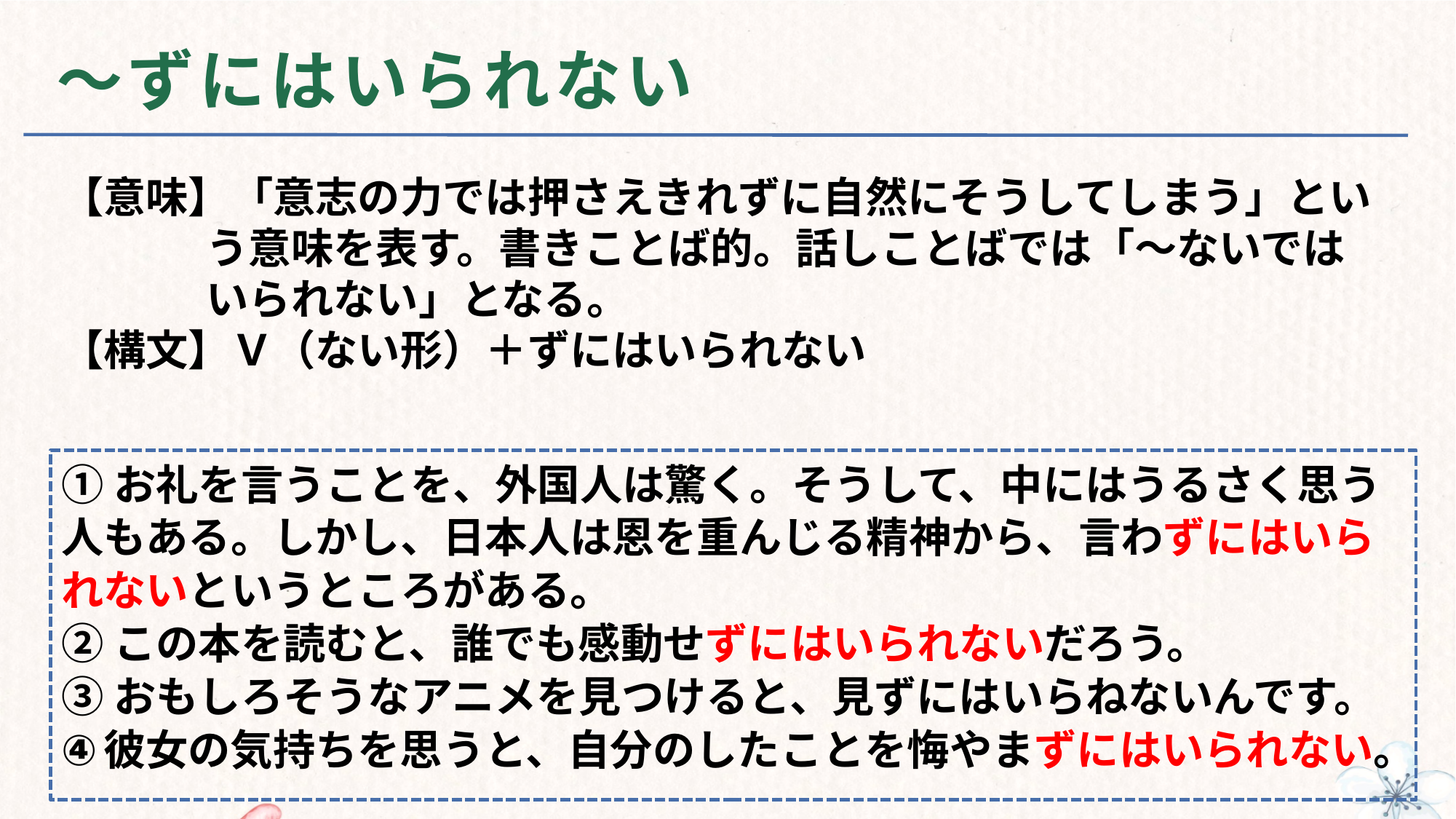

# ～ずにはいられない
【意味】「意志の力では押さえきれずに自然にそうしてしまう」とい
              う意味を表す。書きことば的。話しことばでは「～ないでは
              いられない」となる。
【構文】Ｖ（ない形）＋ずにはいられない
①お礼を言うことを、外国人は驚く。そうして、中にはうるさく思う人もある。しかし、日本人は恩を重んじる精神から、言わずにはいられないというところがある。
②この本を読むと、誰でも感動せずにはいられないだろう。
③おもしろそうなアニメを見つけると、見ずにはいらねないんです。
彼女の気持ちを思うと、自分のしたことを悔やまずにはいられない。